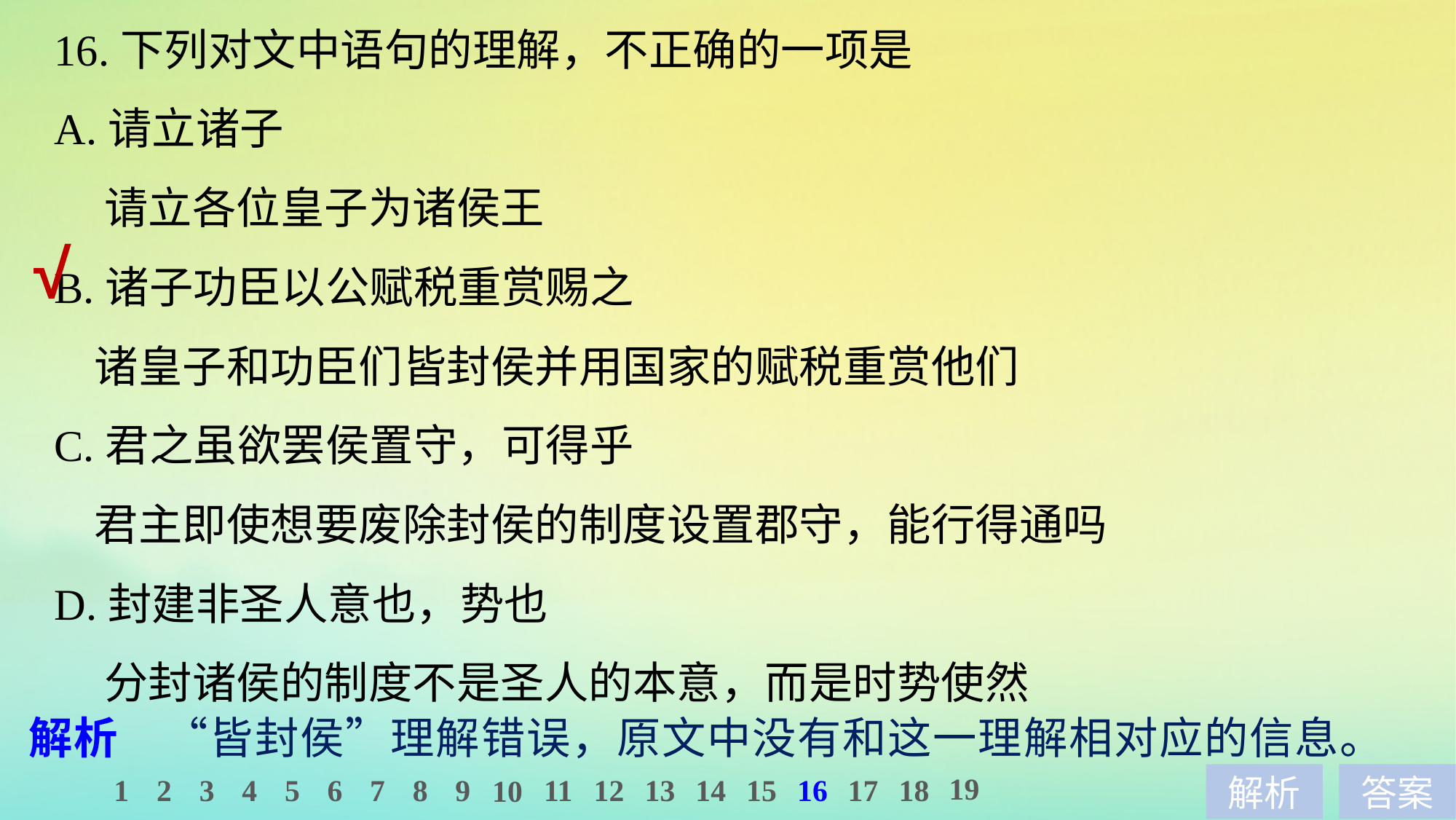

16.下列对文中语句的理解，不正确的一项是
A.请立诸子
    请立各位皇子为诸侯王
B.诸子功臣以公赋税重赏赐之
   诸皇子和功臣们皆封侯并用国家的赋税重赏他们
C.君之虽欲罢侯置守，可得乎
   君主即使想要废除封侯的制度设置郡守，能行得通吗
D.封建非圣人意也，势也
    分封诸侯的制度不是圣人的本意，而是时势使然
√
解析　“皆封侯”理解错误，原文中没有和这一理解相对应的信息。
19
1
2
3
4
5
6
7
8
9
11
12
13
14
15
16
17
18
10
解析
答案